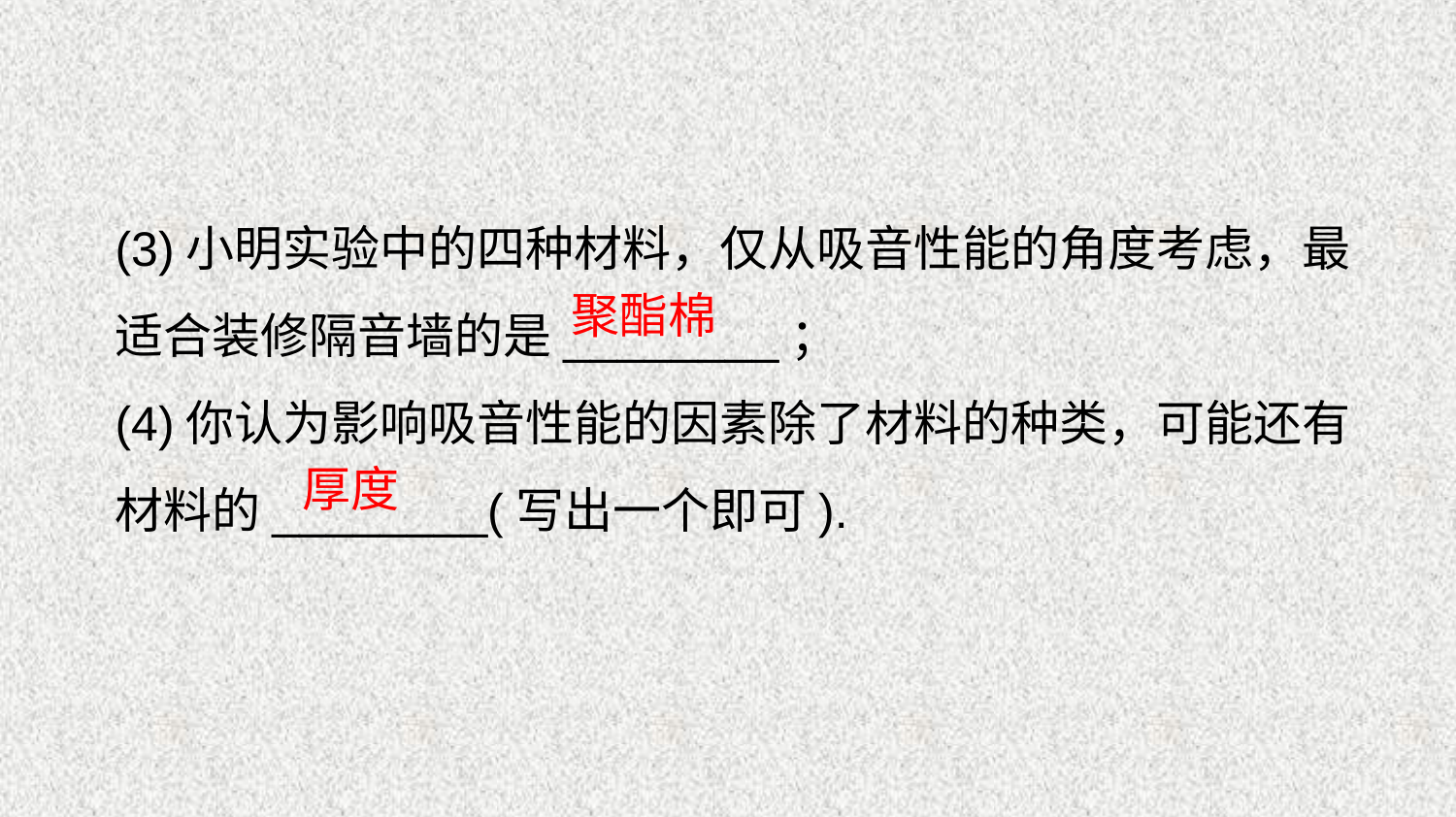

(3)小明实验中的四种材料，仅从吸音性能的角度考虑，最适合装修隔音墙的是________；
(4)你认为影响吸音性能的因素除了材料的种类，可能还有材料的________(写出一个即可).
聚酯棉
厚度